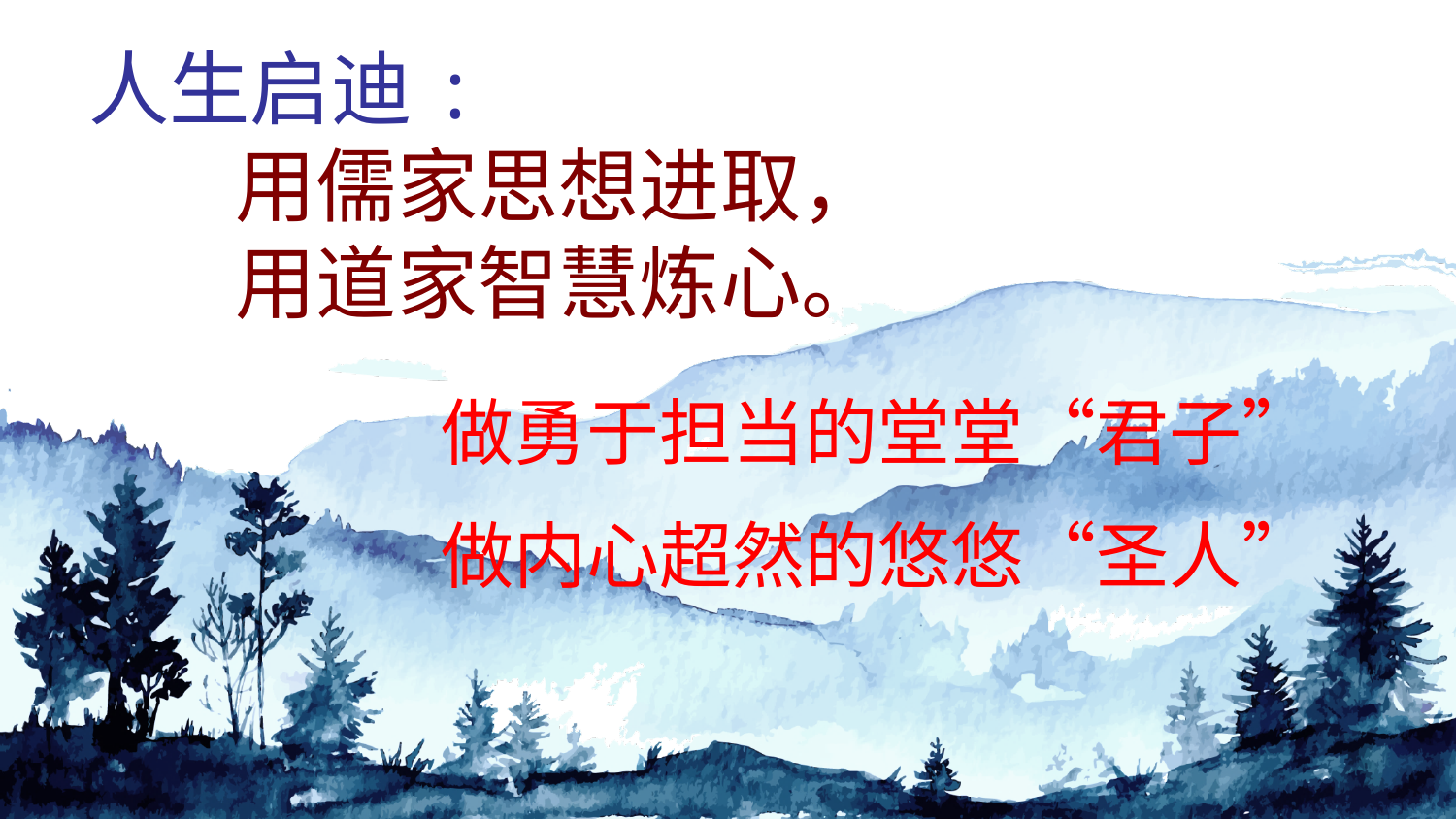

人生启迪:
       用儒家思想进取，
       用道家智慧炼心。
做勇于担当的堂堂“君子”
做内心超然的悠悠“圣人”